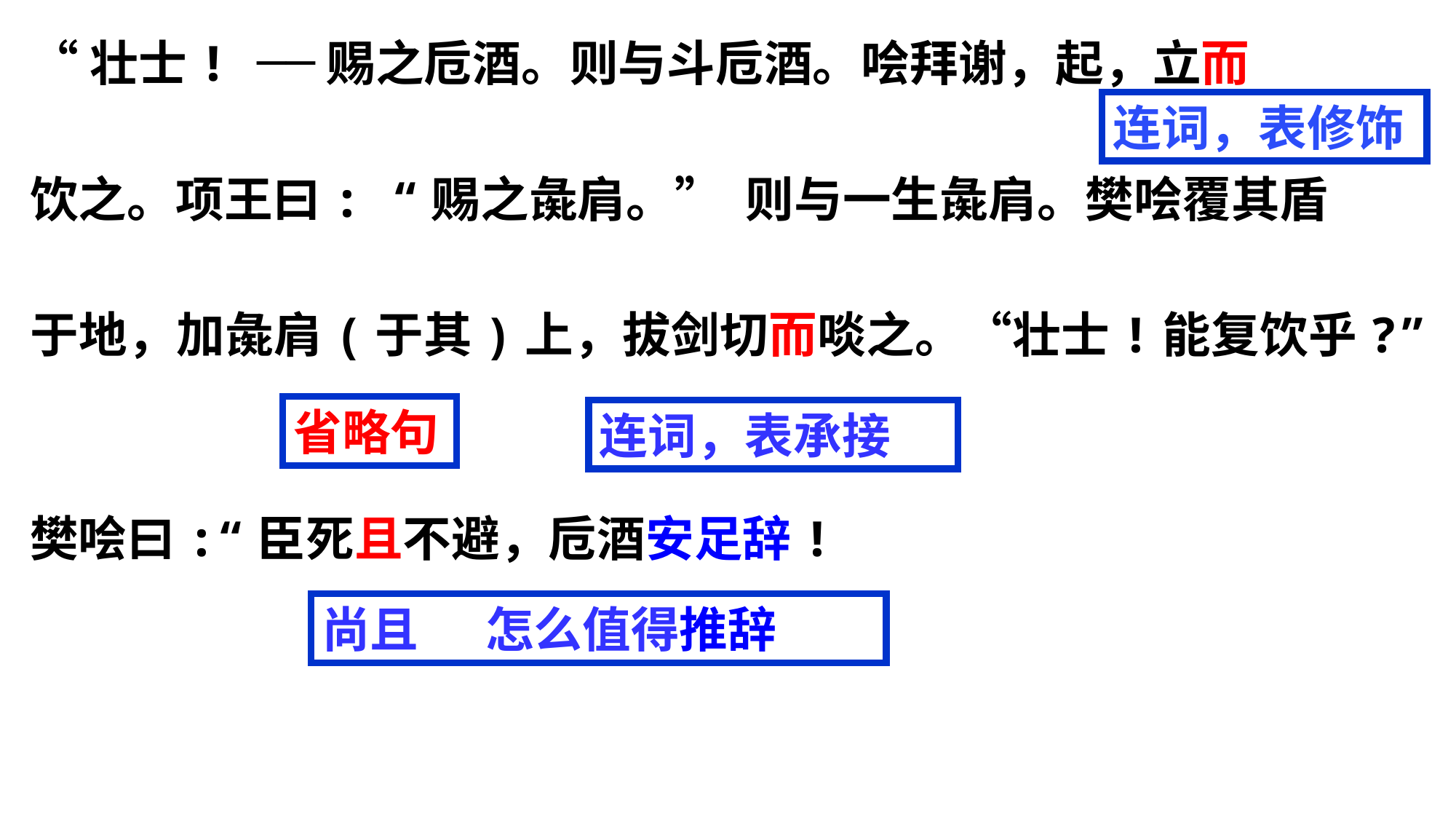

“壮士! ──赐之卮酒。则与斗卮酒。哙拜谢，起，立而

饮之。项王曰: “赐之彘肩。”  则与一生彘肩。樊哙覆其盾

于地，加彘肩(于其)上，拔剑切而啖之。“壮士!能复饮乎?”

樊哙曰:“臣死且不避，卮酒安足辞!

连词，表修饰
省略句
连词，表承接
尚且      怎么值得推辞